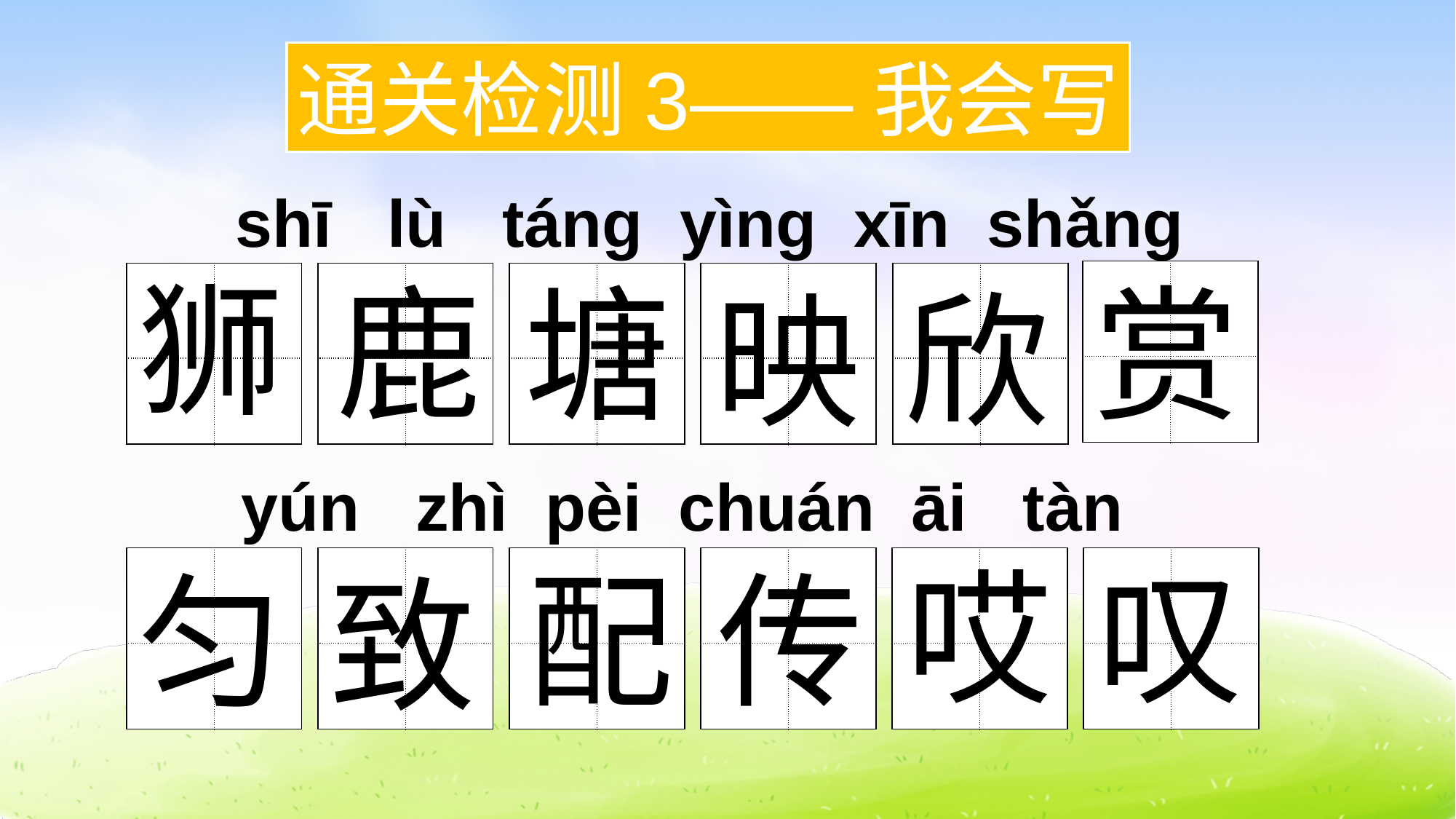

通关检测3——我会写
shī   lù   táng  yìng  xīn  shǎng
狮
鹿
塘
赏
|  |  |
| --- | --- |
|  |  |
|  |  |
| --- | --- |
|  |  |
|  |  |
| --- | --- |
|  |  |
|  |  |
| --- | --- |
|  |  |
|  |  |
| --- | --- |
|  |  |
|  |  |
| --- | --- |
|  |  |
欣
映
 yún   zhì  pèi  chuán  āi   tàn
哎
叹
配
传
匀
|  |  |
| --- | --- |
|  |  |
|  |  |
| --- | --- |
|  |  |
|  |  |
| --- | --- |
|  |  |
|  |  |
| --- | --- |
|  |  |
|  |  |
| --- | --- |
|  |  |
|  |  |
| --- | --- |
|  |  |
致